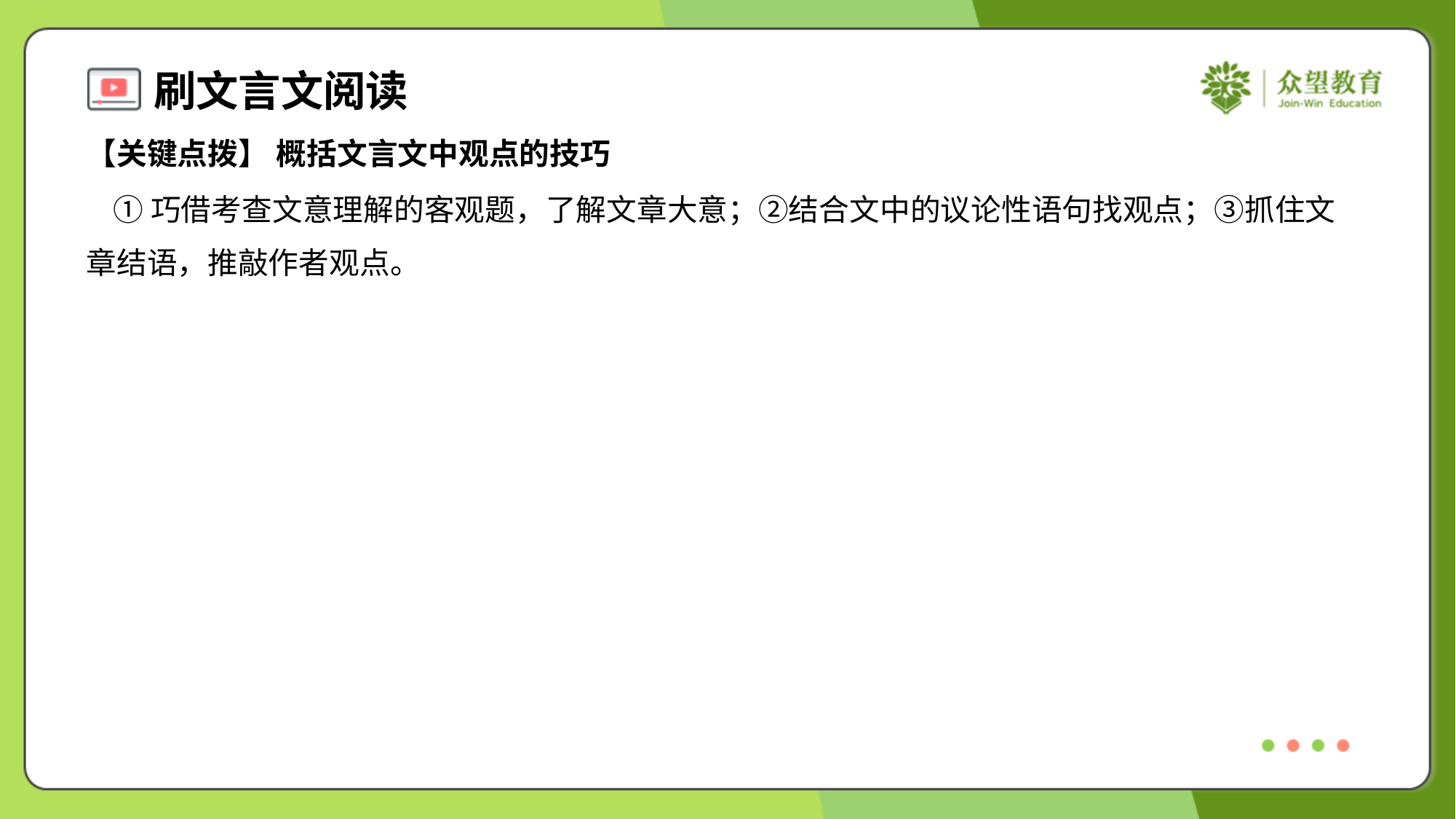

【关键点拨】 概括文言文中观点的技巧
    ①巧借考查文意理解的客观题，了解文章大意；②结合文中的议论性语句找观点；③抓住文
章结语，推敲作者观点。